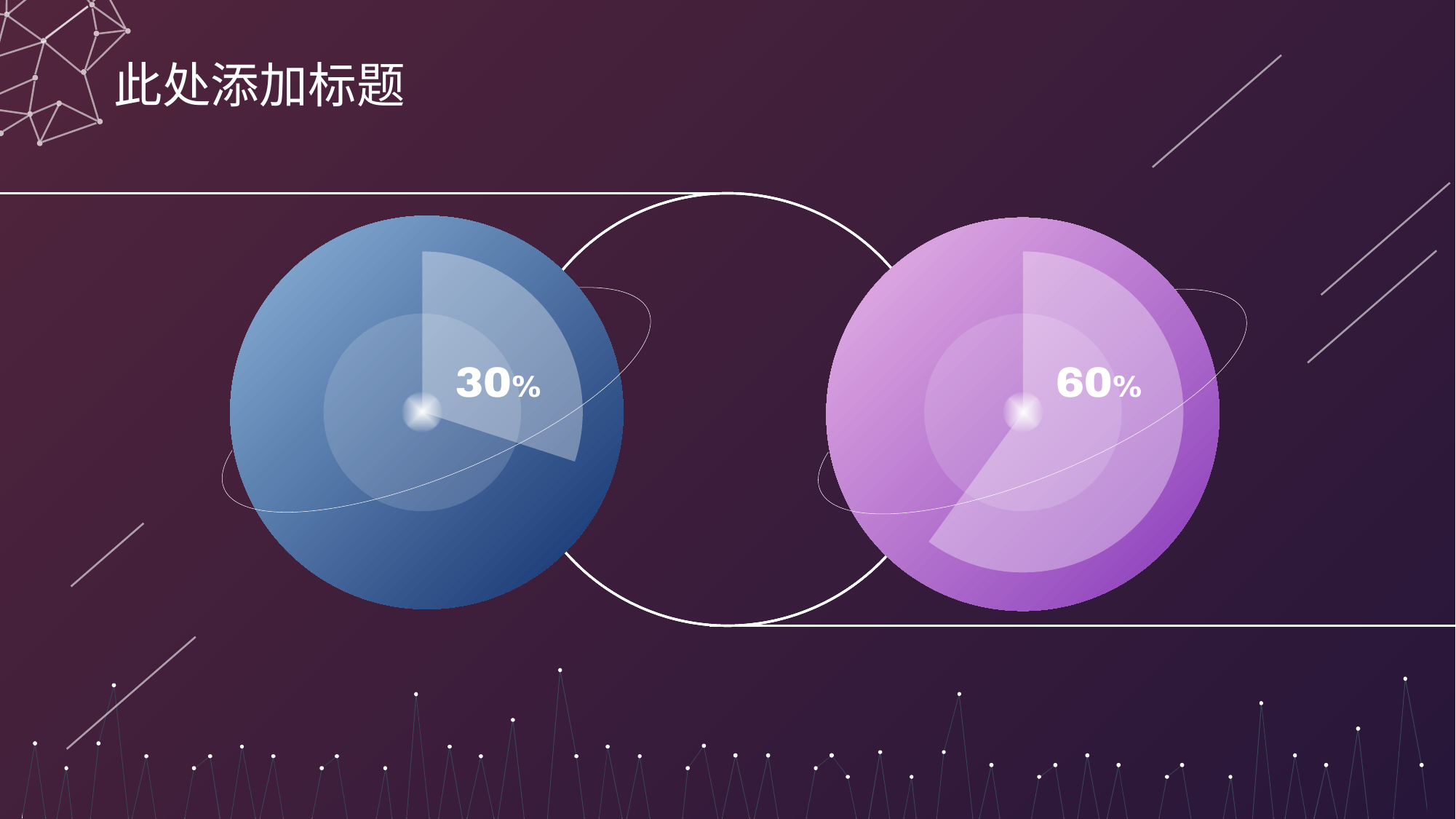

此处添加标题

### Chart

| Category | 销售额 |
|---|---|
| 第一季度 | 3.0 |
| 第二季度 | 7.0 |

### Chart

| Category | 销售额 |
|---|---|
| 第一季度 | 6.0 |
| 第二季度 | 4.0 |

30%
60%